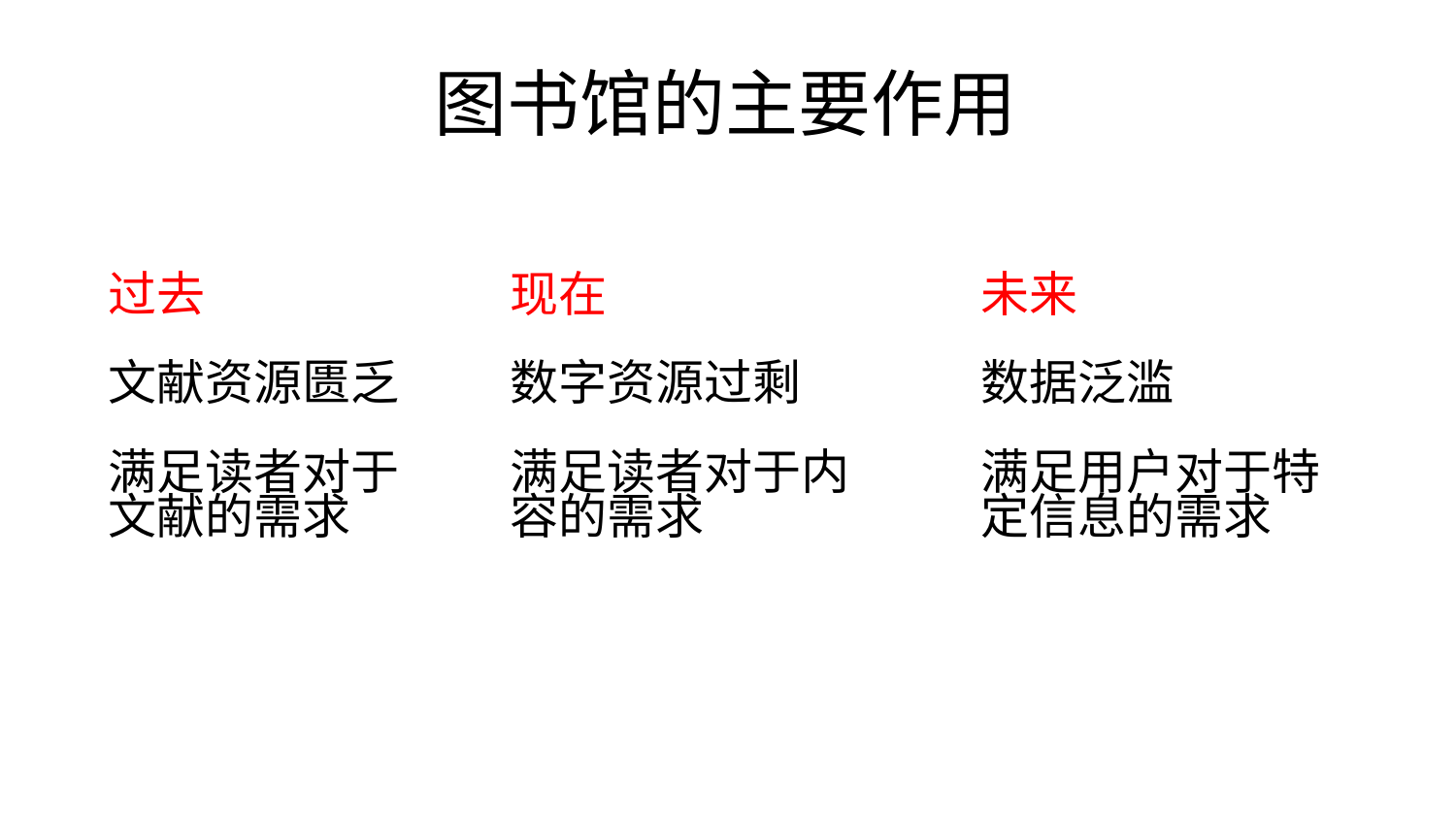

图书馆的主要作用
过去

文献资源匮乏

满足读者对于文献的需求
现在

数字资源过剩

满足读者对于内容的需求
未来

数据泛滥

满足用户对于特定信息的需求